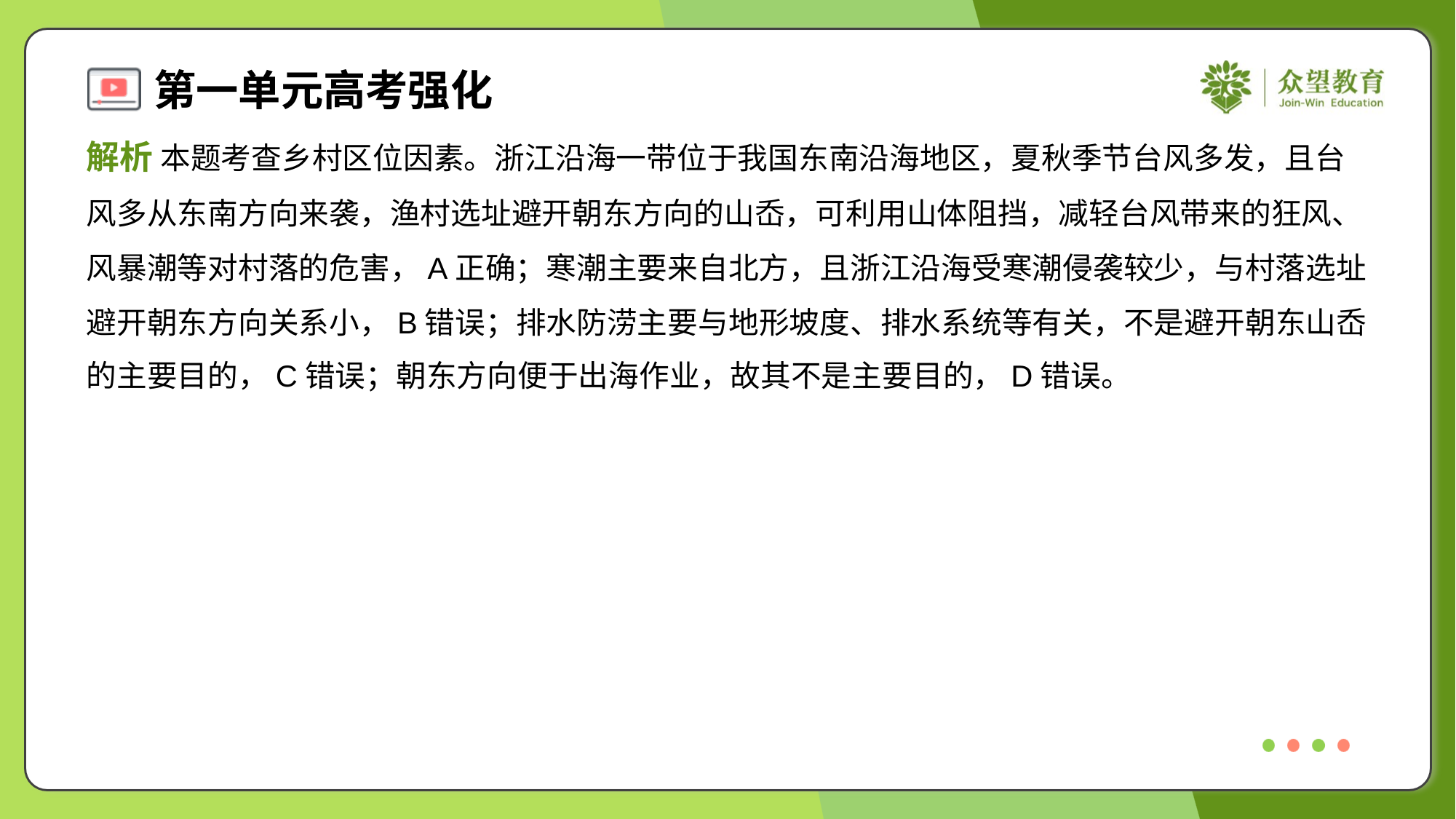

解析 本题考查乡村区位因素。浙江沿海一带位于我国东南沿海地区，夏秋季节台风多发，且台
风多从东南方向来袭，渔村选址避开朝东方向的山岙，可利用山体阻挡，减轻台风带来的狂风、
风暴潮等对村落的危害，A正确；寒潮主要来自北方，且浙江沿海受寒潮侵袭较少，与村落选址
避开朝东方向关系小，B错误；排水防涝主要与地形坡度、排水系统等有关，不是避开朝东山岙
的主要目的，C错误；朝东方向便于出海作业，故其不是主要目的，D错误。